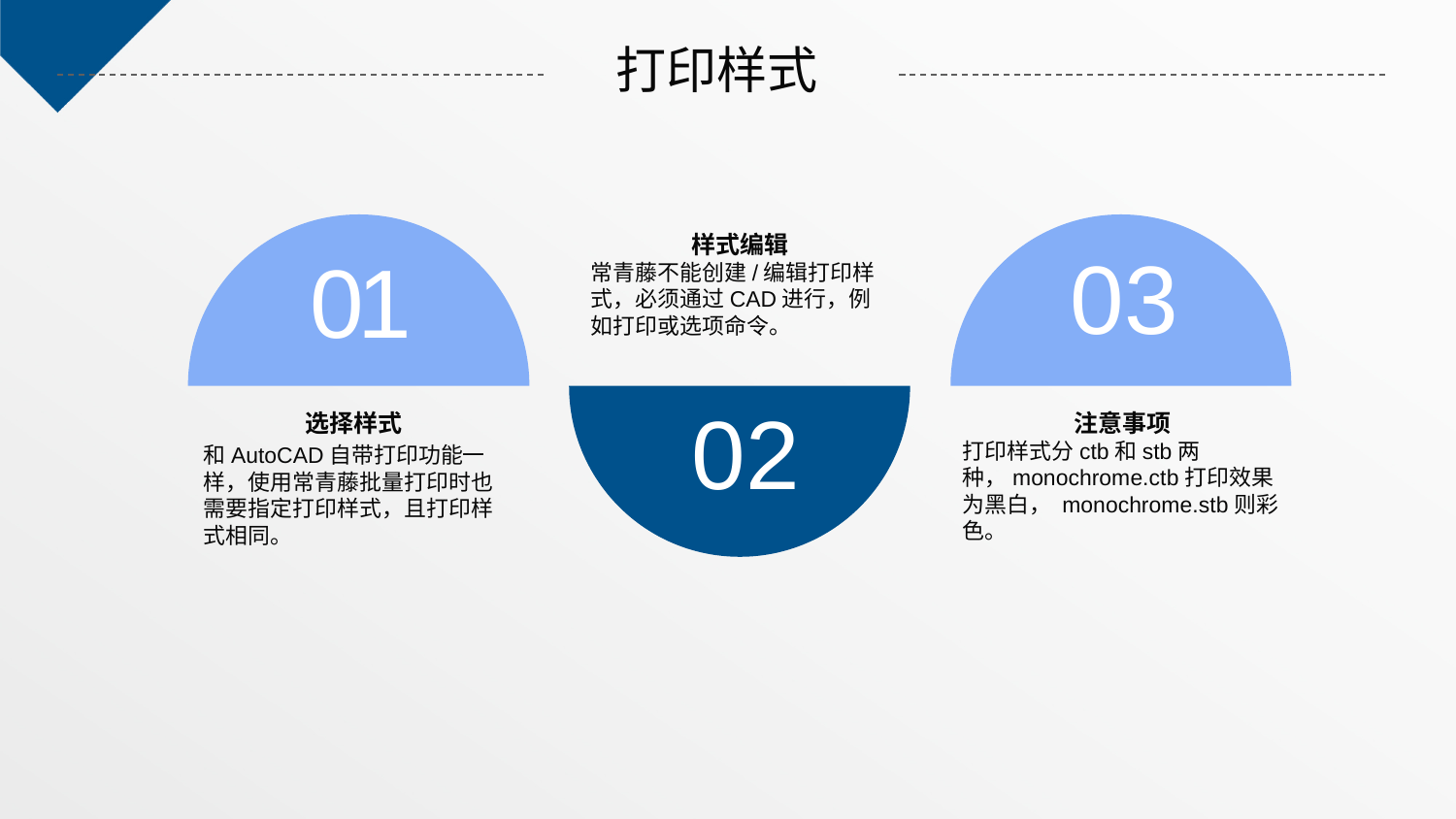

打印样式

01

03
样式编辑
常青藤不能创建/编辑打印样式，必须通过CAD进行，例如打印或选项命令。

02
选择样式
和AutoCAD自带打印功能一样，使用常青藤批量打印时也需要指定打印样式，且打印样式相同。
注意事项
打印样式分ctb和stb两种，monochrome.ctb打印效果为黑白， monochrome.stb则彩色。